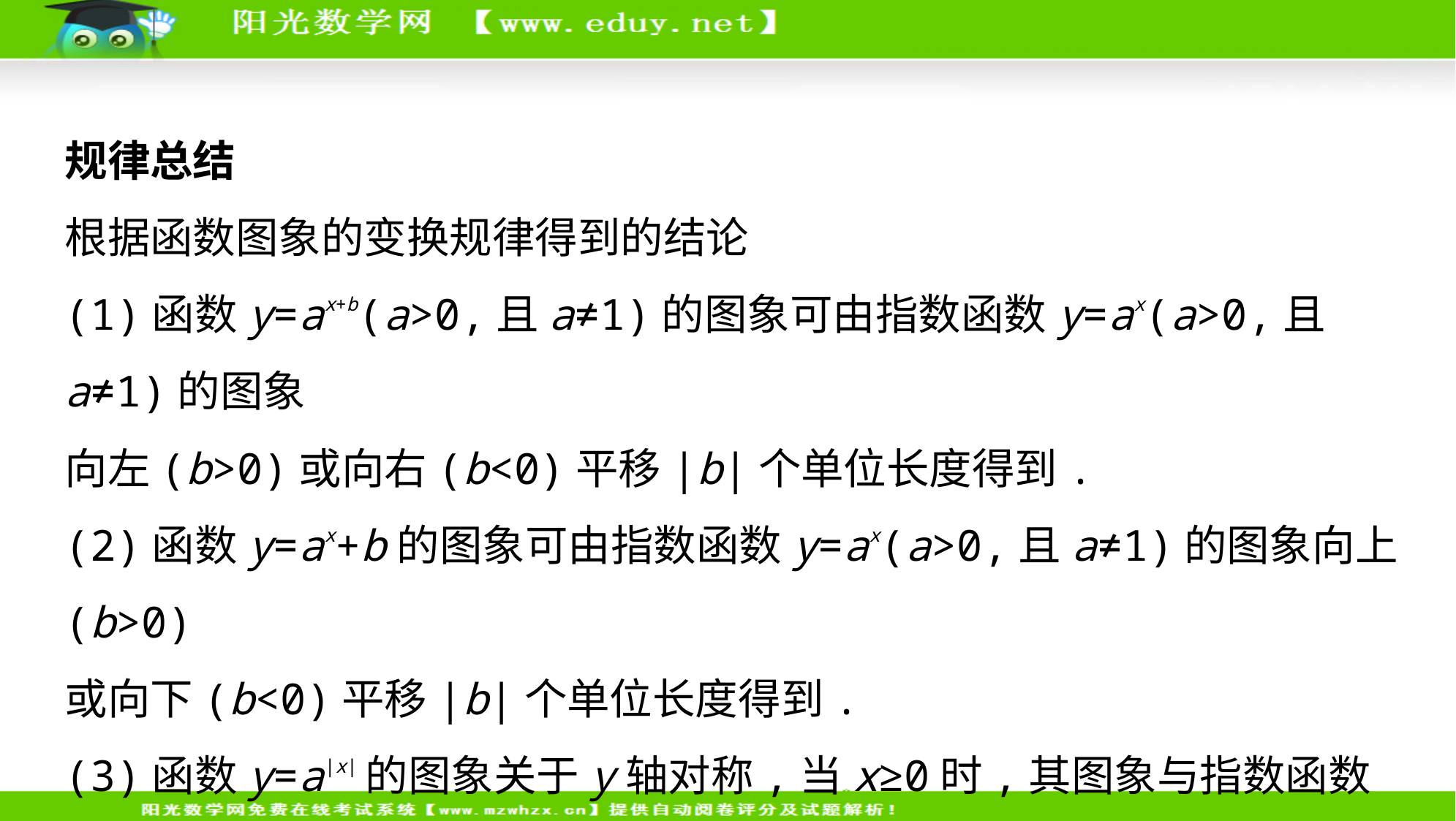

规律总结
根据函数图象的变换规律得到的结论
(1)函数y=ax+b(a>0,且a≠1)的图象可由指数函数y=ax(a>0,且a≠1)的图象
向左(b>0)或向右(b<0)平移|b|个单位长度得到.
(2)函数y=ax+b的图象可由指数函数y=ax(a>0,且a≠1)的图象向上(b>0)
或向下(b<0)平移|b|个单位长度得到.
(3)函数y=a|x|的图象关于y轴对称,当x≥0时,其图象与指数函数y=ax(a>0,
且a≠1)在[0,+∞)的图象相同;当x<0时,其图象与x≥0时的图象关于y轴
对称.